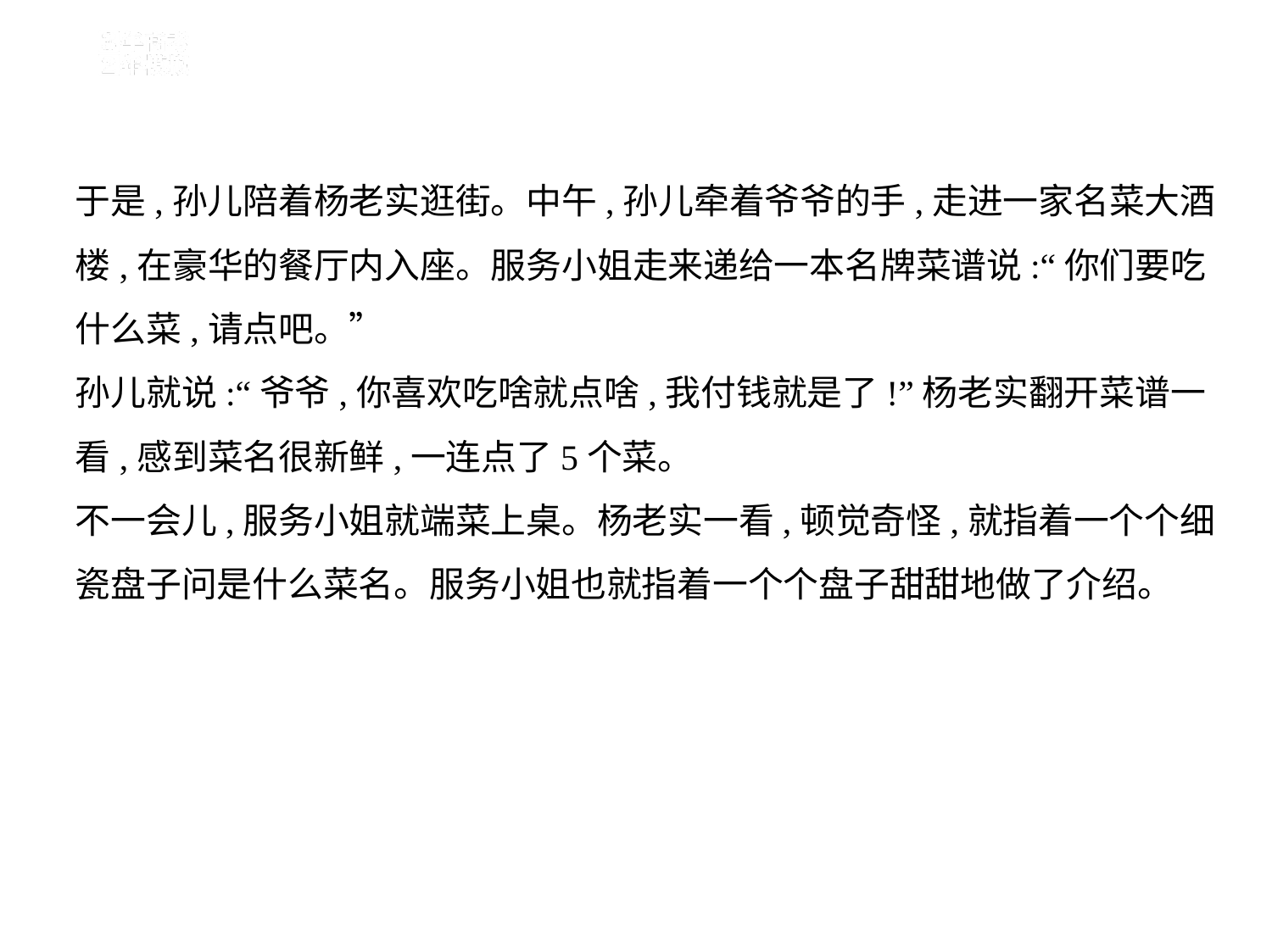

于是,孙儿陪着杨老实逛街。中午,孙儿牵着爷爷的手,走进一家名菜大酒
楼,在豪华的餐厅内入座。服务小姐走来递给一本名牌菜谱说:“你们要吃
什么菜,请点吧。”
孙儿就说:“爷爷,你喜欢吃啥就点啥,我付钱就是了!”杨老实翻开菜谱一
看,感到菜名很新鲜,一连点了5个菜。
不一会儿,服务小姐就端菜上桌。杨老实一看,顿觉奇怪,就指着一个个细
瓷盘子问是什么菜名。服务小姐也就指着一个个盘子甜甜地做了介绍。